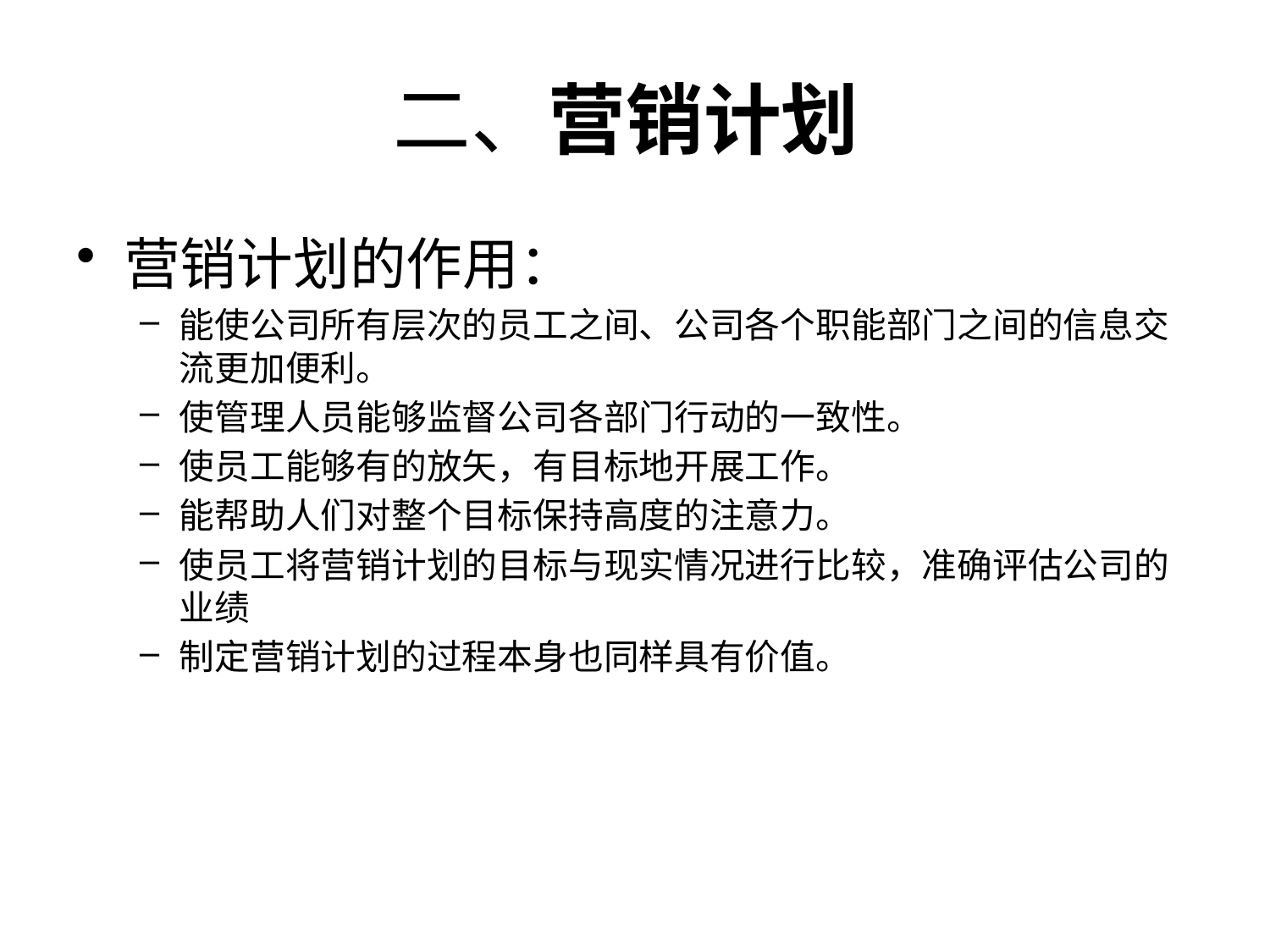

# 二、营销计划
营销计划的作用：
能使公司所有层次的员工之间、公司各个职能部门之间的信息交流更加便利。
使管理人员能够监督公司各部门行动的一致性。
使员工能够有的放矢，有目标地开展工作。
能帮助人们对整个目标保持高度的注意力。
使员工将营销计划的目标与现实情况进行比较，准确评估公司的业绩
制定营销计划的过程本身也同样具有价值。